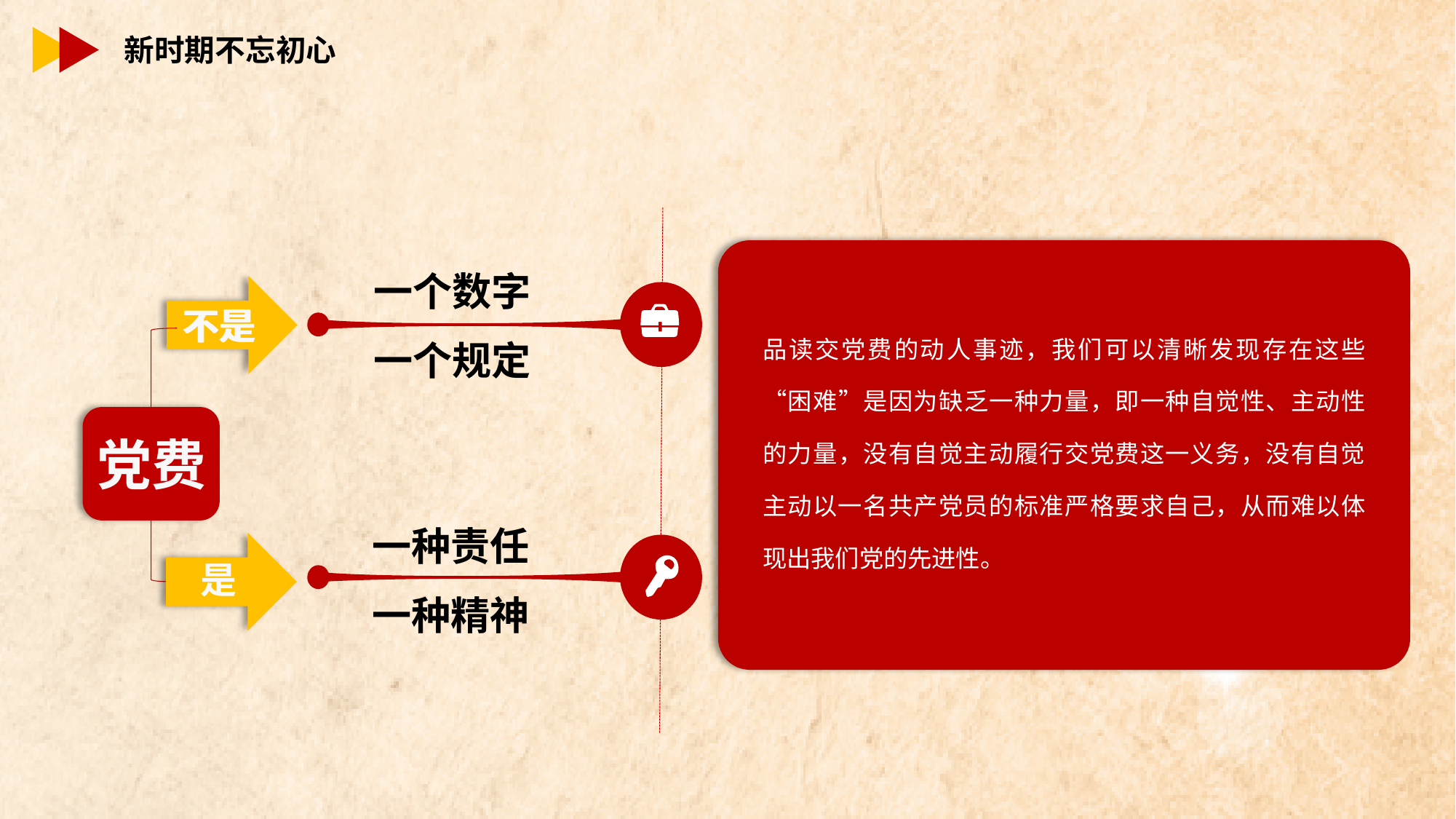

新时期不忘初心

一个数字

不是
不是
一个规定

党费
一种责任

是
一种精神
品读交党费的动人事迹，我们可以清晰发现存在这些“困难”是因为缺乏一种力量，即一种自觉性、主动性的力量，没有自觉主动履行交党费这一义务，没有自觉主动以一名共产党员的标准严格要求自己，从而难以体现出我们党的先进性。